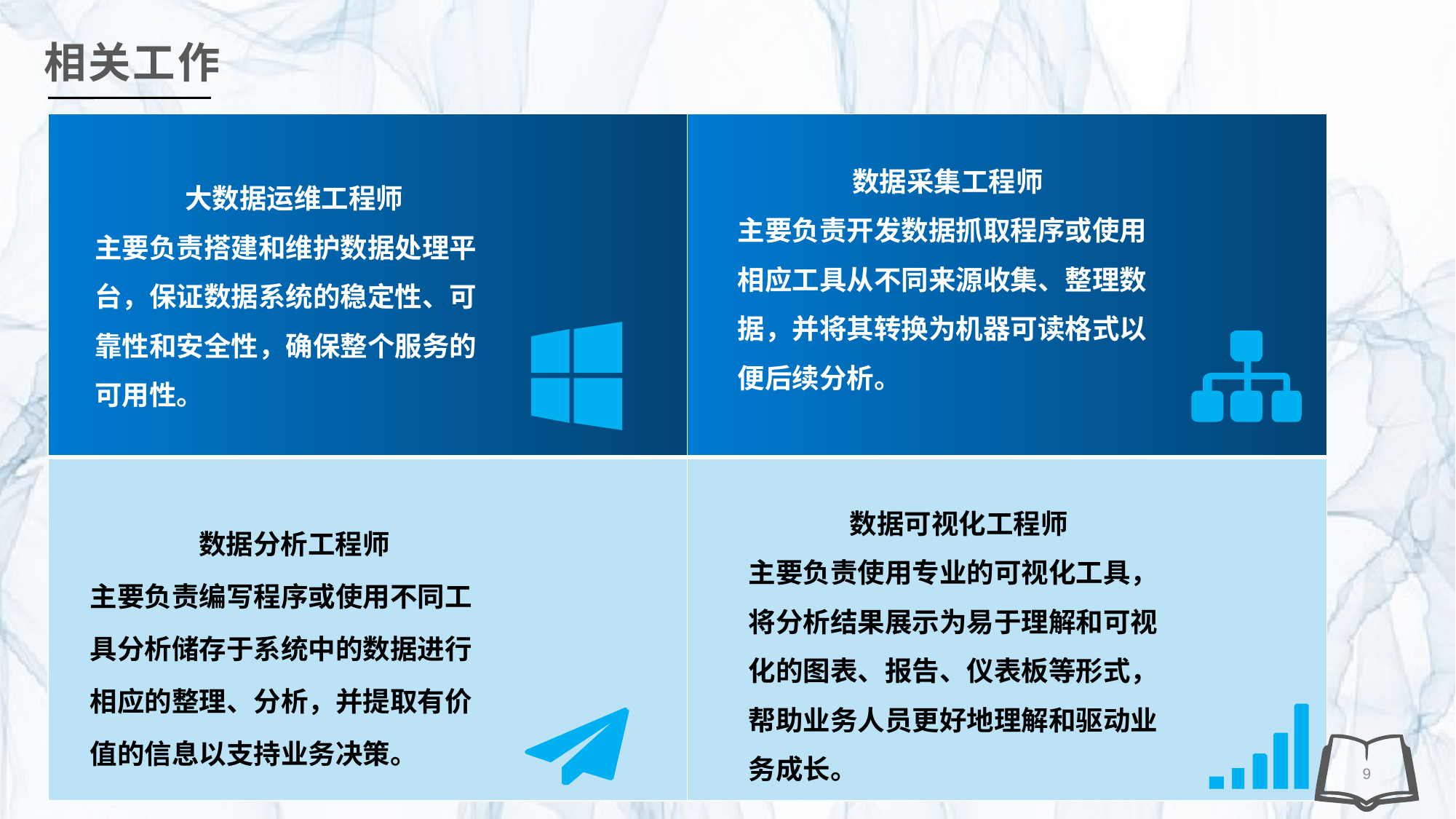

相关工作
|  |  |
| --- | --- |
|  |  |
数据采集工程师
主要负责开发数据抓取程序或使用相应工具从不同来源收集、整理数据，并将其转换为机器可读格式以便后续分析。
大数据运维工程师
主要负责搭建和维护数据处理平台，保证数据系统的稳定性、可靠性和安全性，确保整个服务的可用性。

#
数据可视化工程师
主要负责使用专业的可视化工具，将分析结果展示为易于理解和可视化的图表、报告、仪表板等形式，帮助业务人员更好地理解和驱动业务成长。

数据分析工程师
主要负责编写程序或使用不同工具分析储存于系统中的数据进行相应的整理、分析，并提取有价值的信息以支持业务决策。

9
9